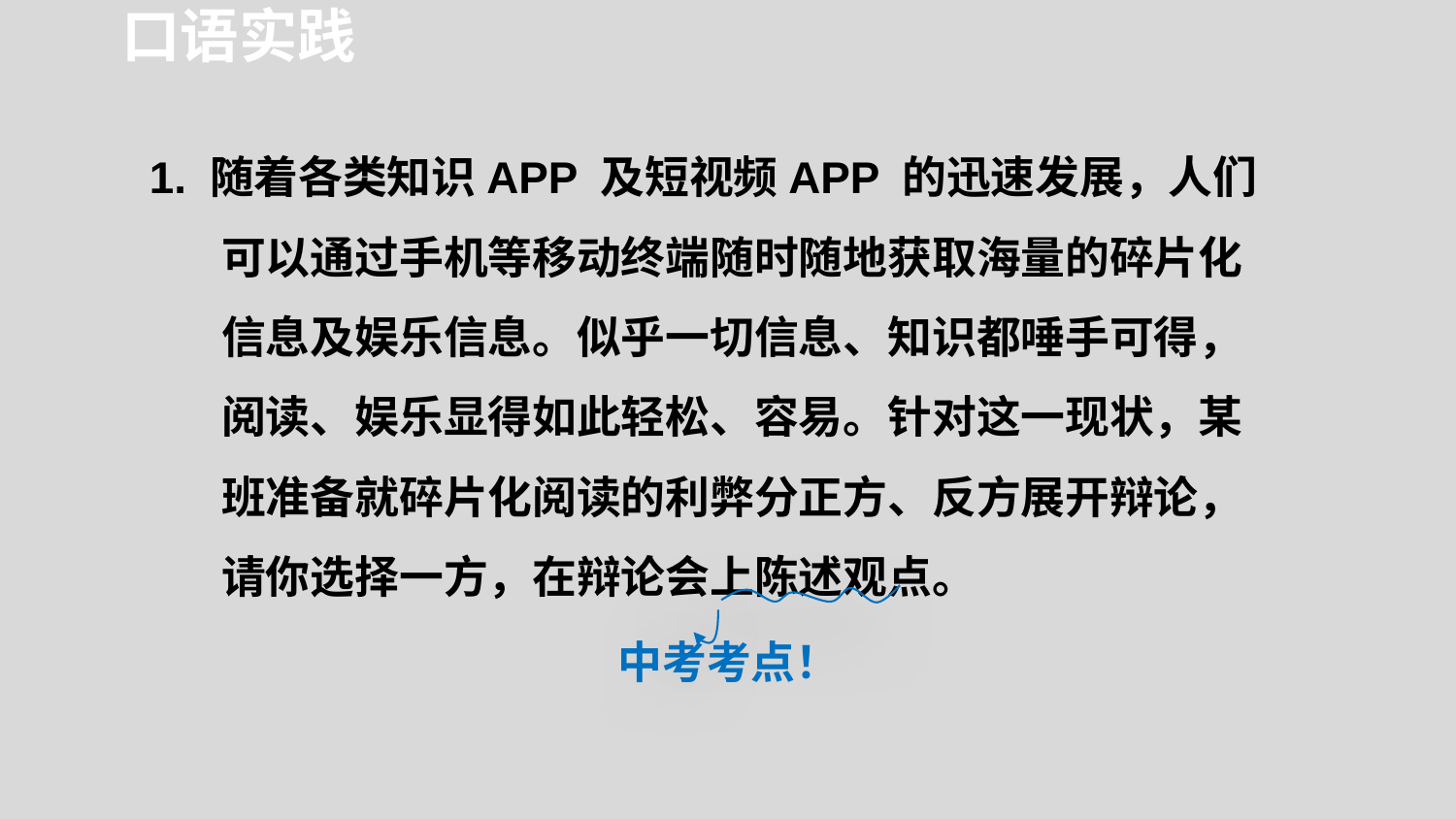

口语实践
1. 随着各类知识APP 及短视频APP 的迅速发展，人们可以通过手机等移动终端随时随地获取海量的碎片化信息及娱乐信息。似乎一切信息、知识都唾手可得，阅读、娱乐显得如此轻松、容易。针对这一现状，某班准备就碎片化阅读的利弊分正方、反方展开辩论，请你选择一方，在辩论会上陈述观点。

中考考点！